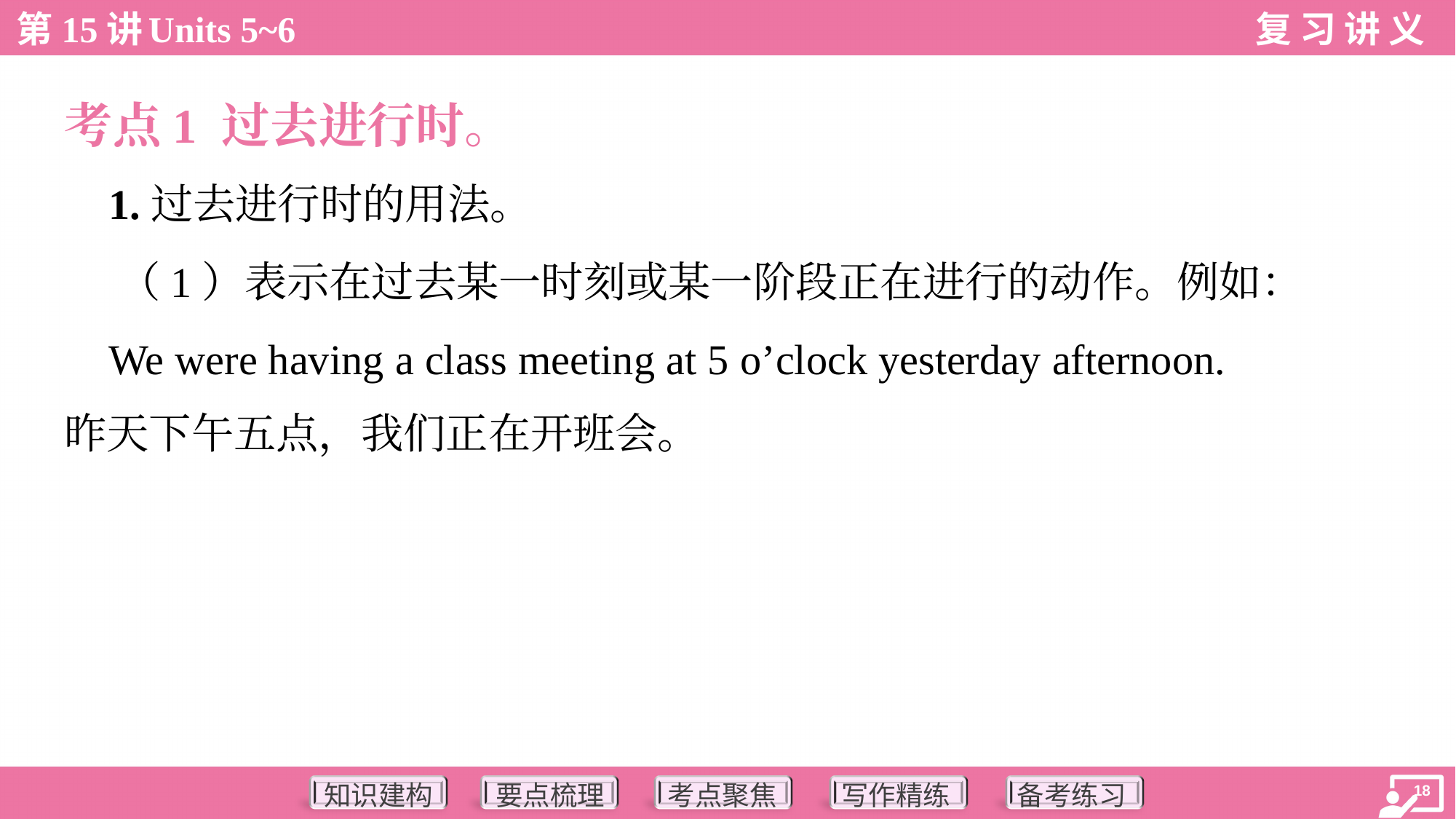

考点1 过去进行时。
    1.过去进行时的用法。
    （1）表示在过去某一时刻或某一阶段正在进行的动作。例如：
    We were having a class meeting at 5 o’clock yesterday afternoon.
昨天下午五点，我们正在开班会。